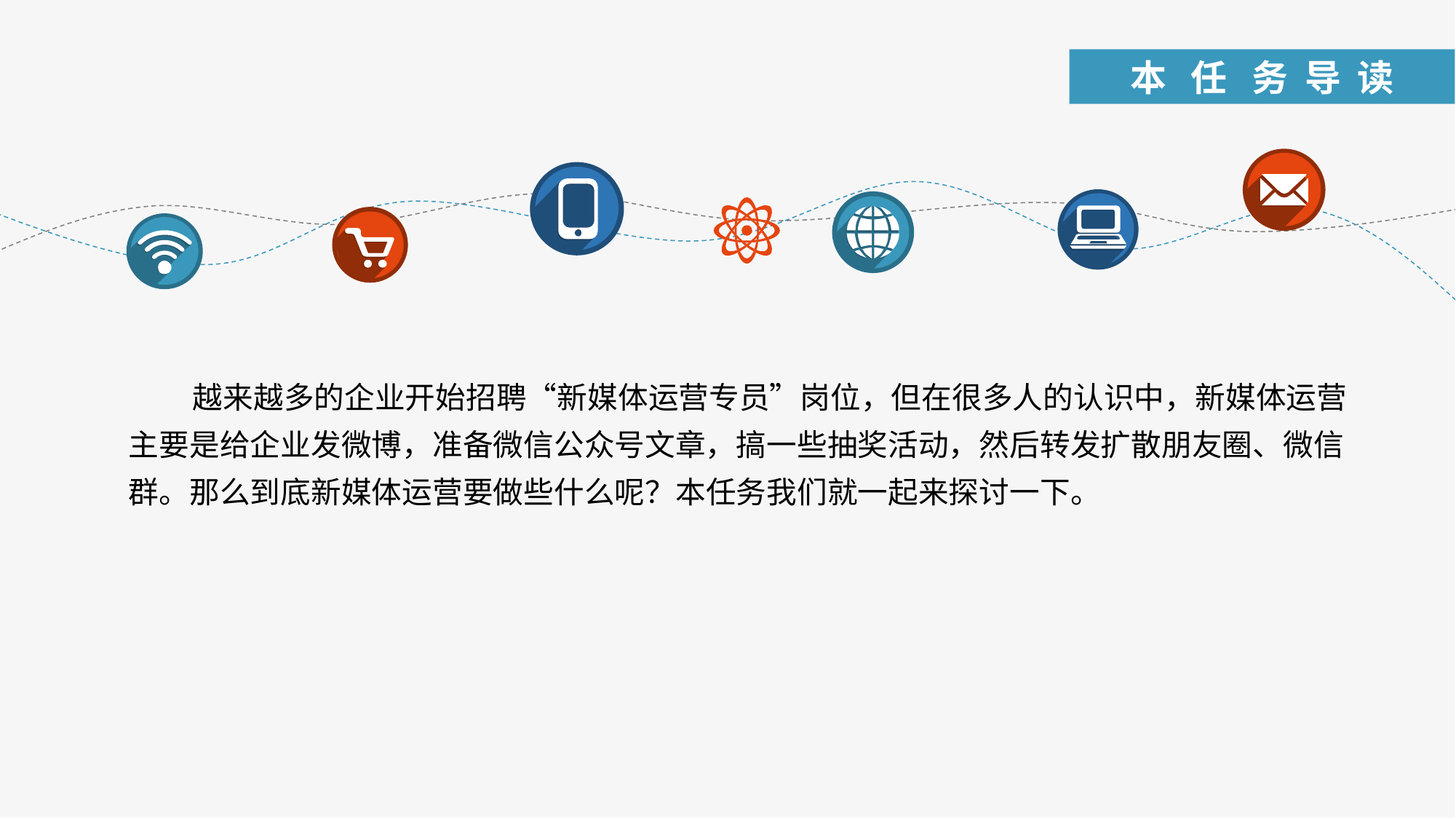

本   任   务  导  读

越来越多的企业开始招聘“新媒体运营专员”岗位，但在很多人的认识中，新媒体运营主要是给企业发微博，准备微信公众号文章，搞一些抽奖活动，然后转发扩散朋友圈、微信群。那么到底新媒体运营要做些什么呢？本任务我们就一起来探讨一下。